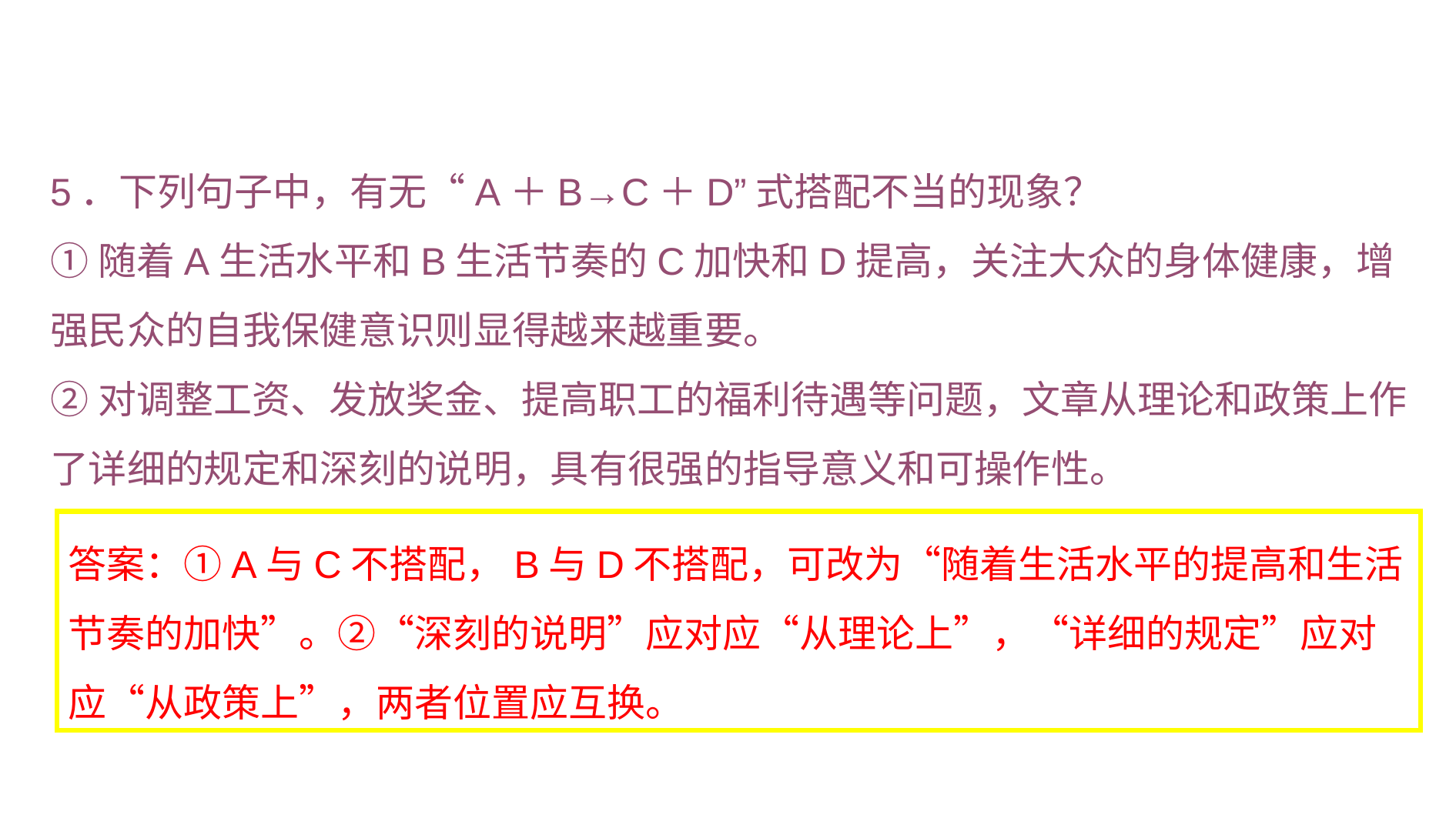

5．下列句子中，有无“A＋B→C＋D”式搭配不当的现象？
①随着A生活水平和B生活节奏的C加快和D提高，关注大众的身体健康，增强民众的自我保健意识则显得越来越重要。
②对调整工资、发放奖金、提高职工的福利待遇等问题，文章从理论和政策上作了详细的规定和深刻的说明，具有很强的指导意义和可操作性。
答案：①A与C不搭配，B与D不搭配，可改为“随着生活水平的提高和生活节奏的加快”。②“深刻的说明”应对应“从理论上”，“详细的规定”应对应“从政策上”，两者位置应互换。